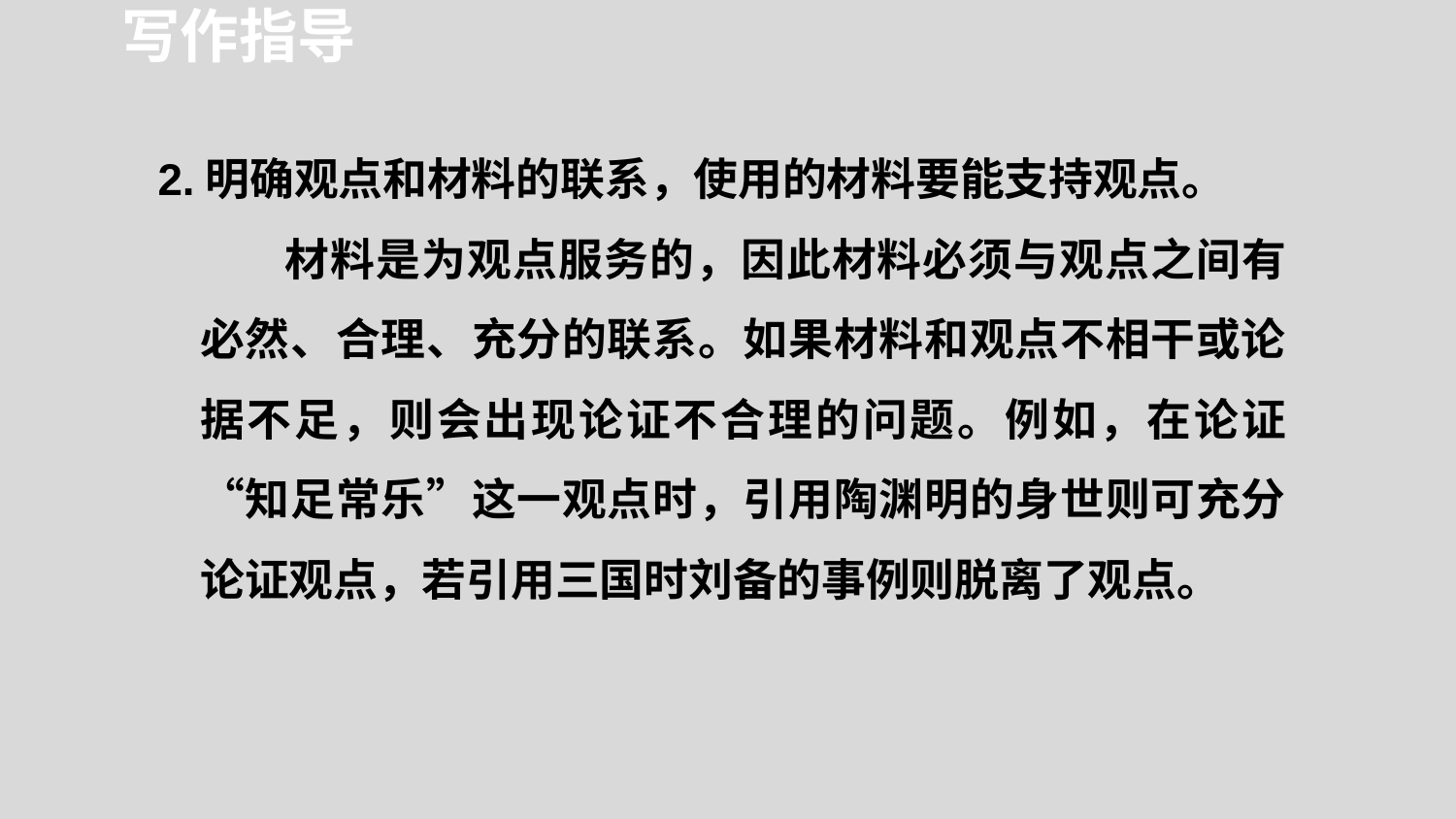

写作指导
2.明确观点和材料的联系，使用的材料要能支持观点。
材料是为观点服务的，因此材料必须与观点之间有必然、合理、充分的联系。如果材料和观点不相干或论据不足，则会出现论证不合理的问题。例如，在论证“知足常乐”这一观点时，引用陶渊明的身世则可充分论证观点，若引用三国时刘备的事例则脱离了观点。